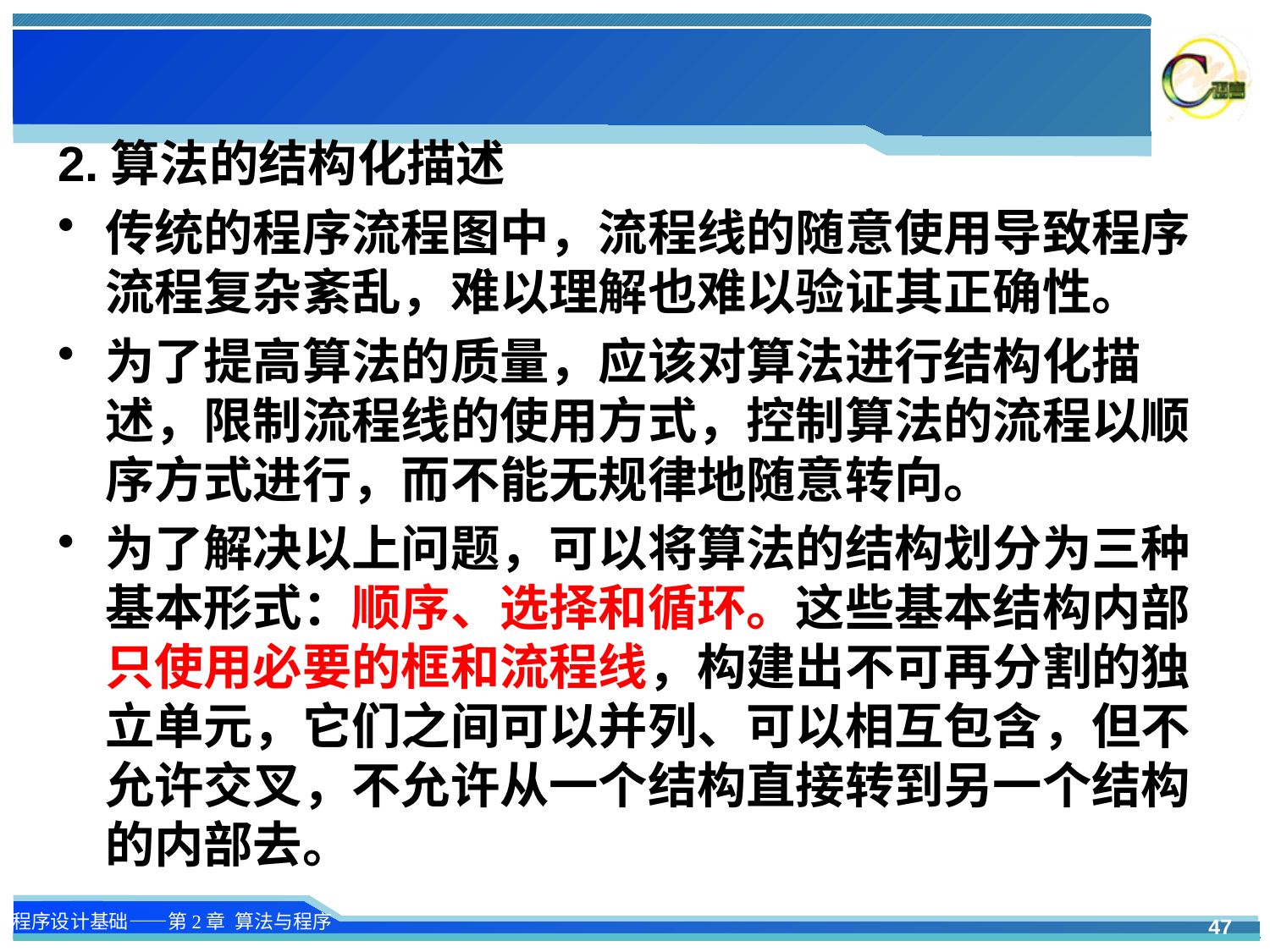

2.算法的结构化描述
传统的程序流程图中，流程线的随意使用导致程序流程复杂紊乱，难以理解也难以验证其正确性。
为了提高算法的质量，应该对算法进行结构化描述，限制流程线的使用方式，控制算法的流程以顺序方式进行，而不能无规律地随意转向。
为了解决以上问题，可以将算法的结构划分为三种基本形式：顺序、选择和循环。这些基本结构内部只使用必要的框和流程线，构建出不可再分割的独立单元，它们之间可以并列、可以相互包含，但不允许交叉，不允许从一个结构直接转到另一个结构的内部去。
47